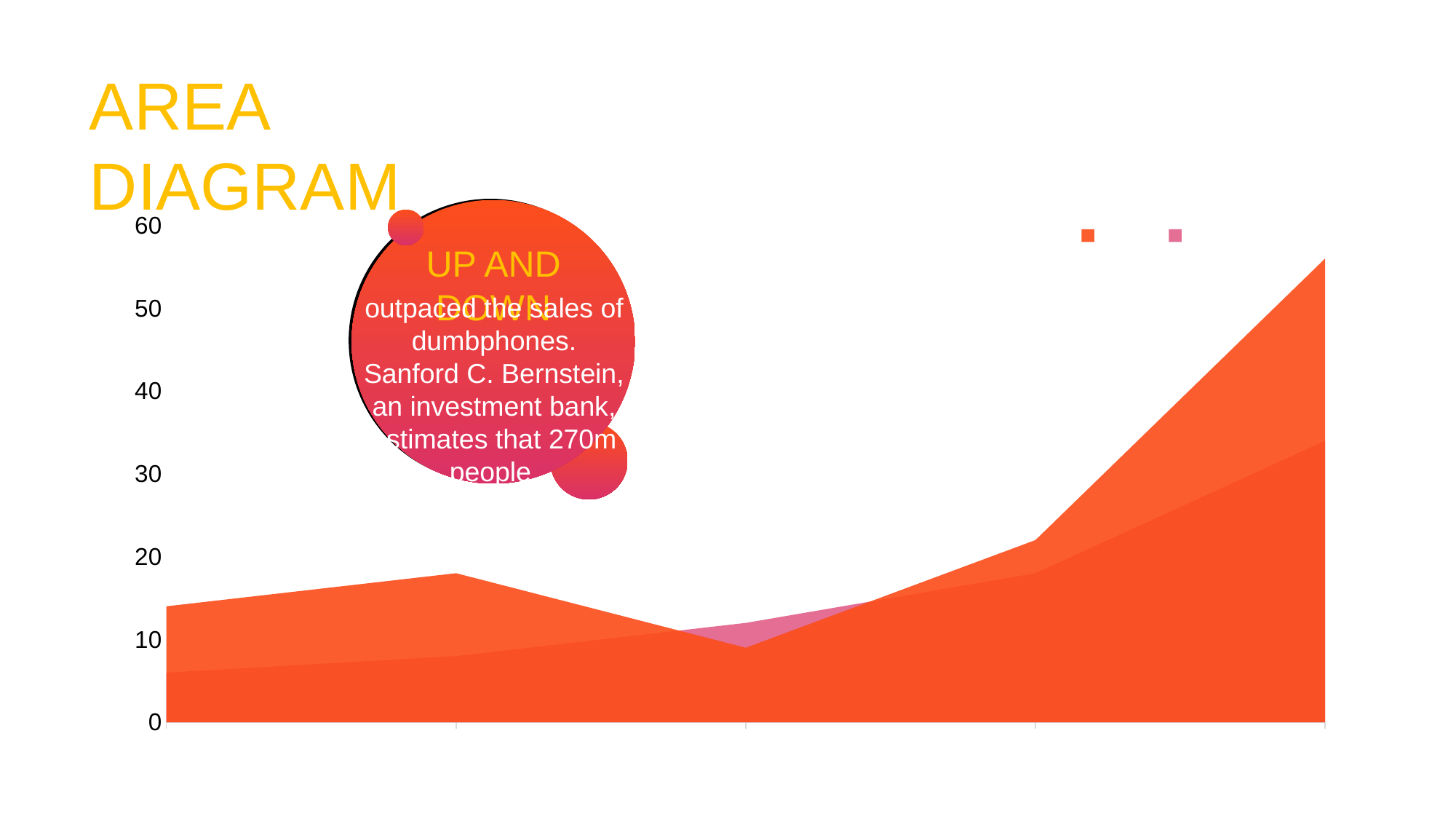

AREA DIAGRAM

### Chart

| Category | 系列 1 | 系列 2 |
|---|---|---|
| 2016/1/5 | 14.0 | 6.0 |
| 20016/1/6 | 18.0 | 8.0 |
| 2016/1/7 | 9.0 | 12.0 |
| 2016/1/8 | 22.0 | 18.0 |
| 2016/1/9 | 56.0 | 34.0 |

UP AND DOWN
outpaced the sales of dumbphones. Sanford C. Bernstein, an investment bank, estimates that 270m people